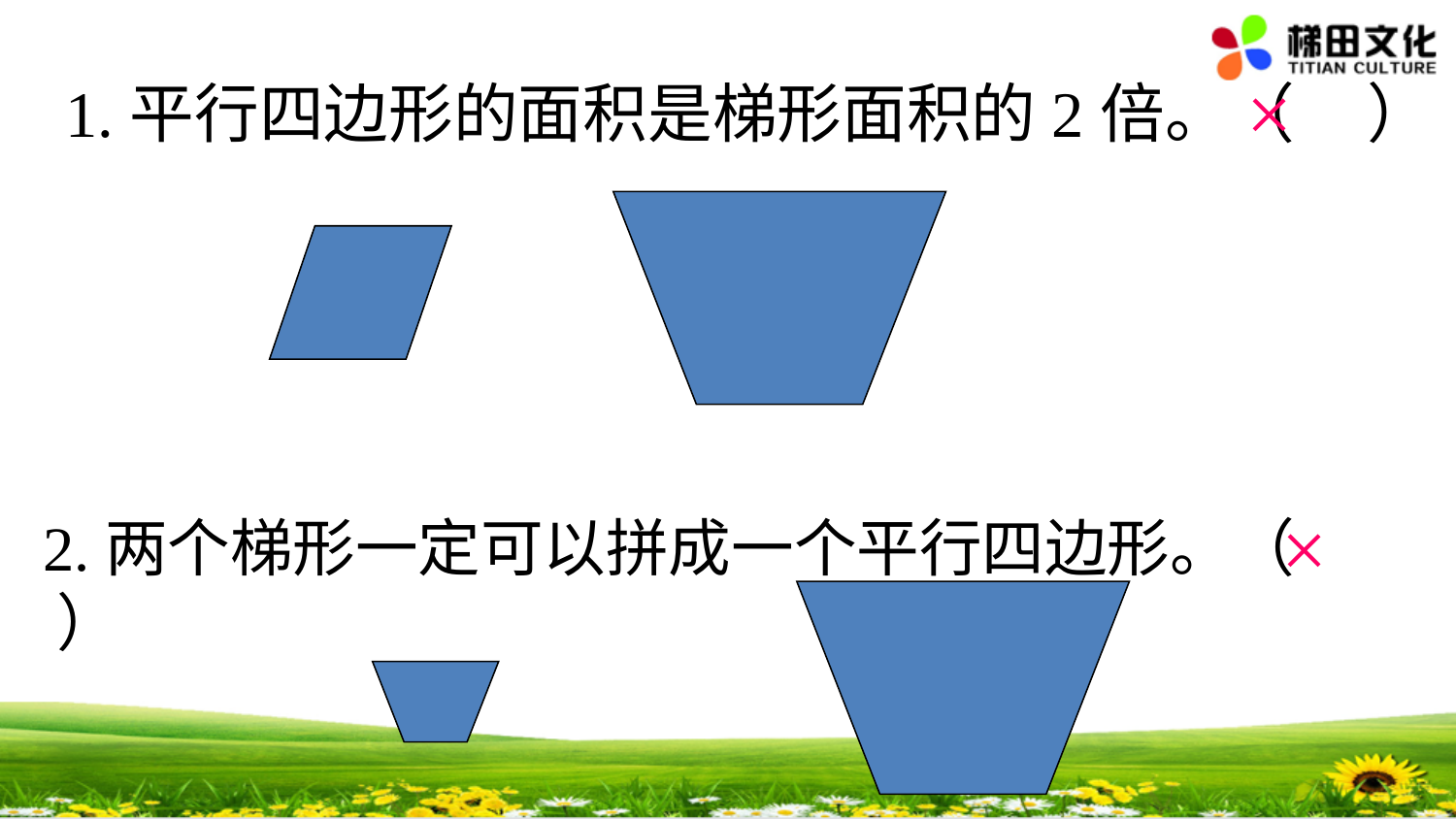

×
1.平行四边形的面积是梯形面积的2倍。（     ）

×
2.两个梯形一定可以拼成一个平行四边形。（    ）